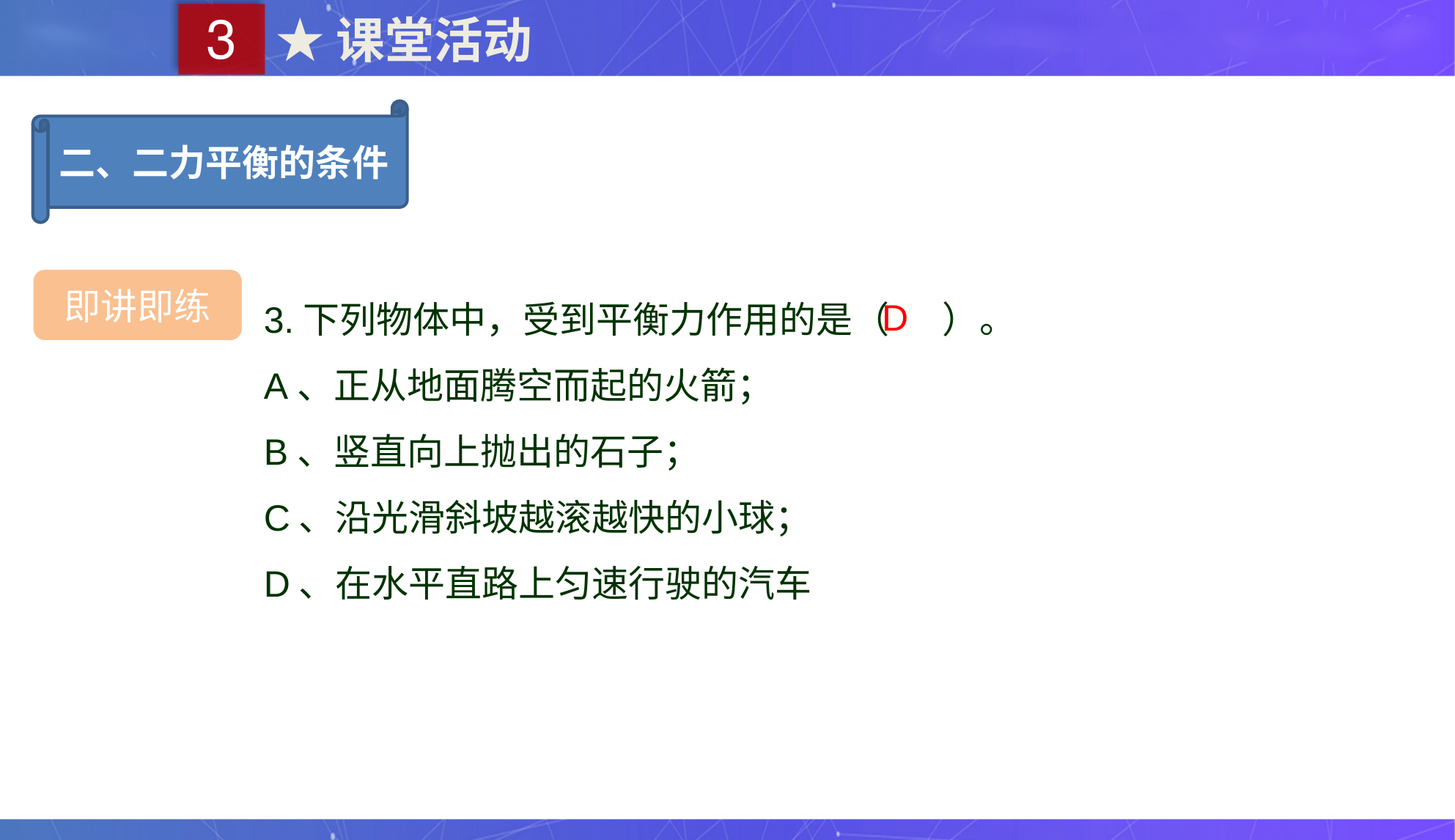

3
★课堂活动
二、二力平衡的条件
即讲即练
3.下列物体中，受到平衡力作用的是（　  ）。
A、正从地面腾空而起的火箭；
B、竖直向上抛出的石子；
C、沿光滑斜坡越滚越快的小球；
D、在水平直路上匀速行驶的汽车
D